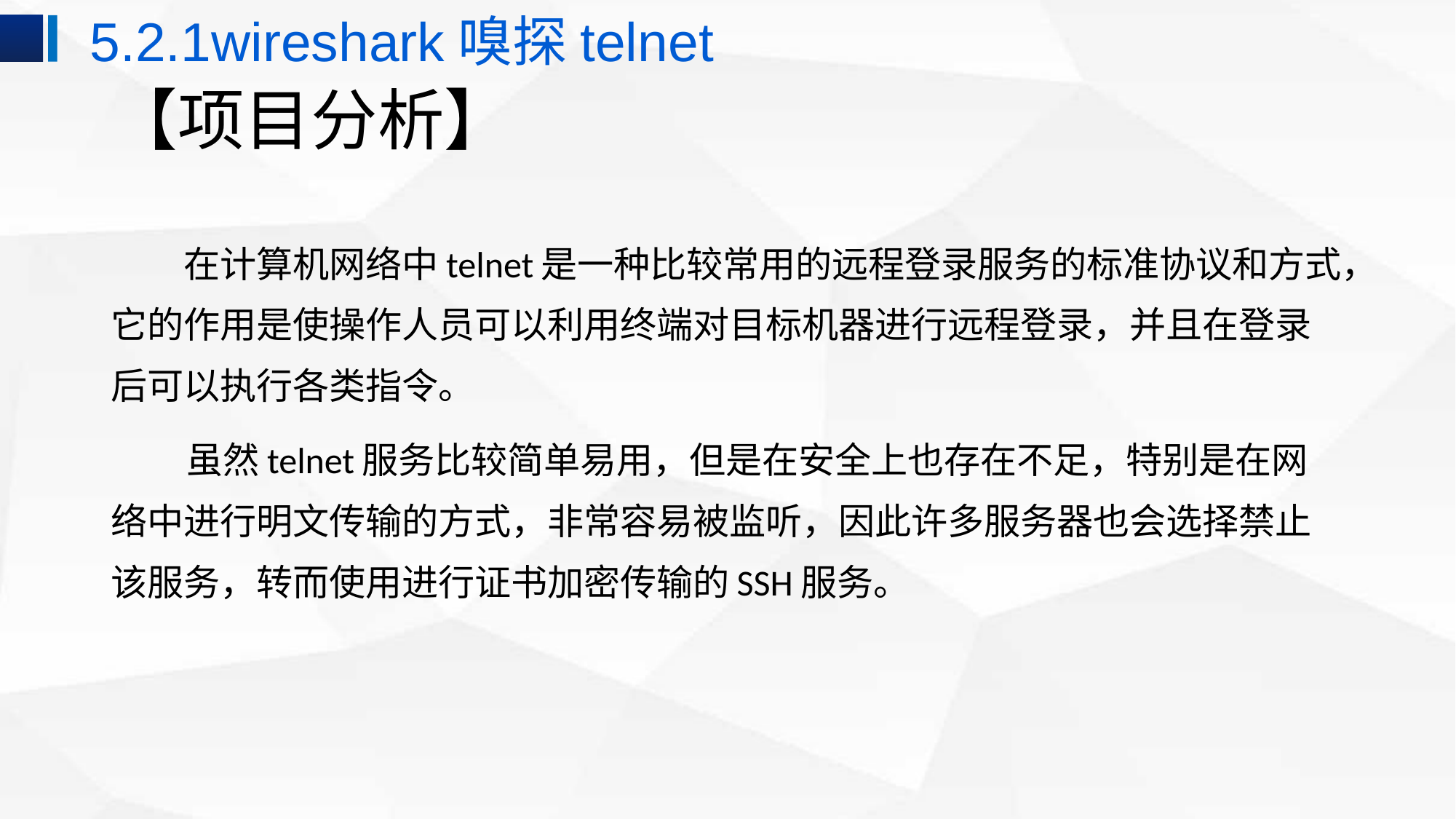

5.2.1wireshark嗅探telnet

# 【项目分析】
        在计算机网络中telnet是一种比较常用的远程登录服务的标准协议和方式，它的作用是使操作人员可以利用终端对目标机器进行远程登录，并且在登录后可以执行各类指令。
  虽然telnet服务比较简单易用，但是在安全上也存在不足，特别是在网络中进行明文传输的方式，非常容易被监听，因此许多服务器也会选择禁止该服务，转而使用进行证书加密传输的SSH服务。